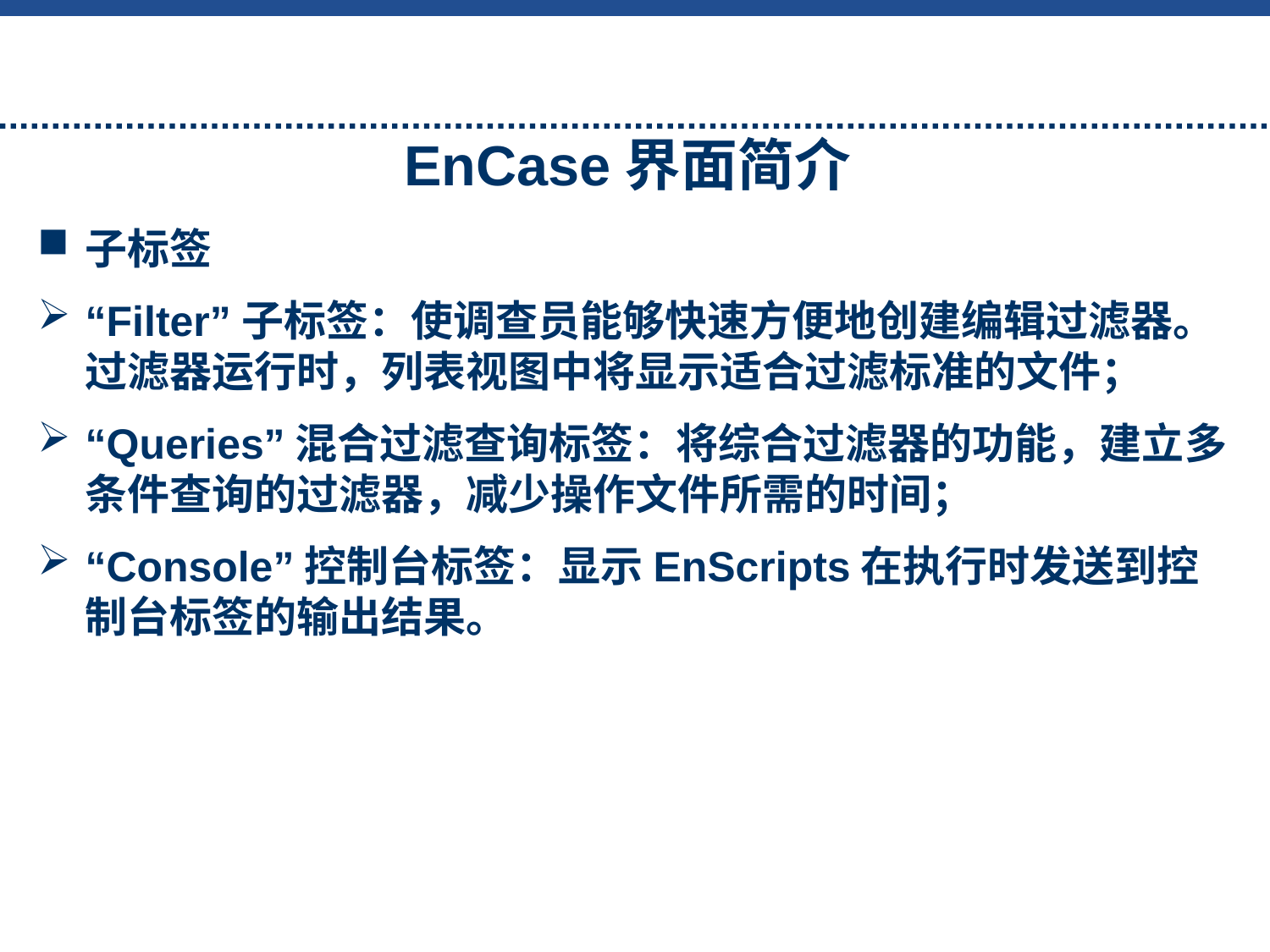

EnCase界面简介
子标签
“Filter”子标签：使调查员能够快速方便地创建编辑过滤器。过滤器运行时，列表视图中将显示适合过滤标准的文件；
“Queries”混合过滤查询标签：将综合过滤器的功能，建立多条件查询的过滤器，减少操作文件所需的时间；
“Console”控制台标签：显示EnScripts在执行时发送到控制台标签的输出结果。